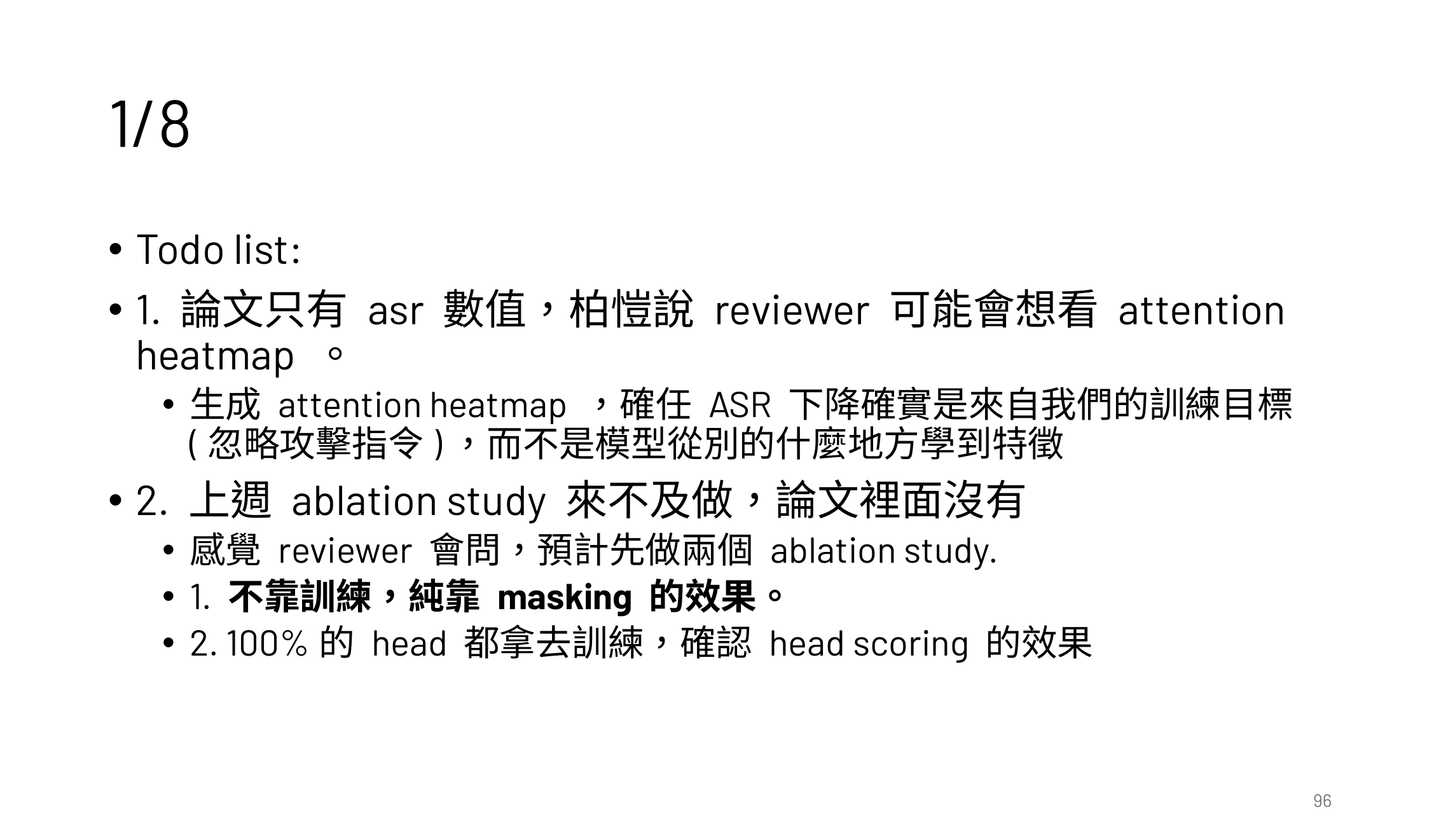

# 1/8
Todo list:
1. 論文只有 asr 數值，柏愷說 reviewer 可能會想看 attention heatmap 。
生成 attention heatmap ，確任 ASR 下降確實是來自我們的訓練目標(忽略攻擊指令)，而不是模型從別的什麼地方學到特徵
2. 上週 ablation study 來不及做，論文裡面沒有
感覺 reviewer 會問，預計先做兩個 ablation study.
1. 不靠訓練，純靠 masking 的效果。
2. 100%的 head 都拿去訓練，確認 head scoring 的效果
96